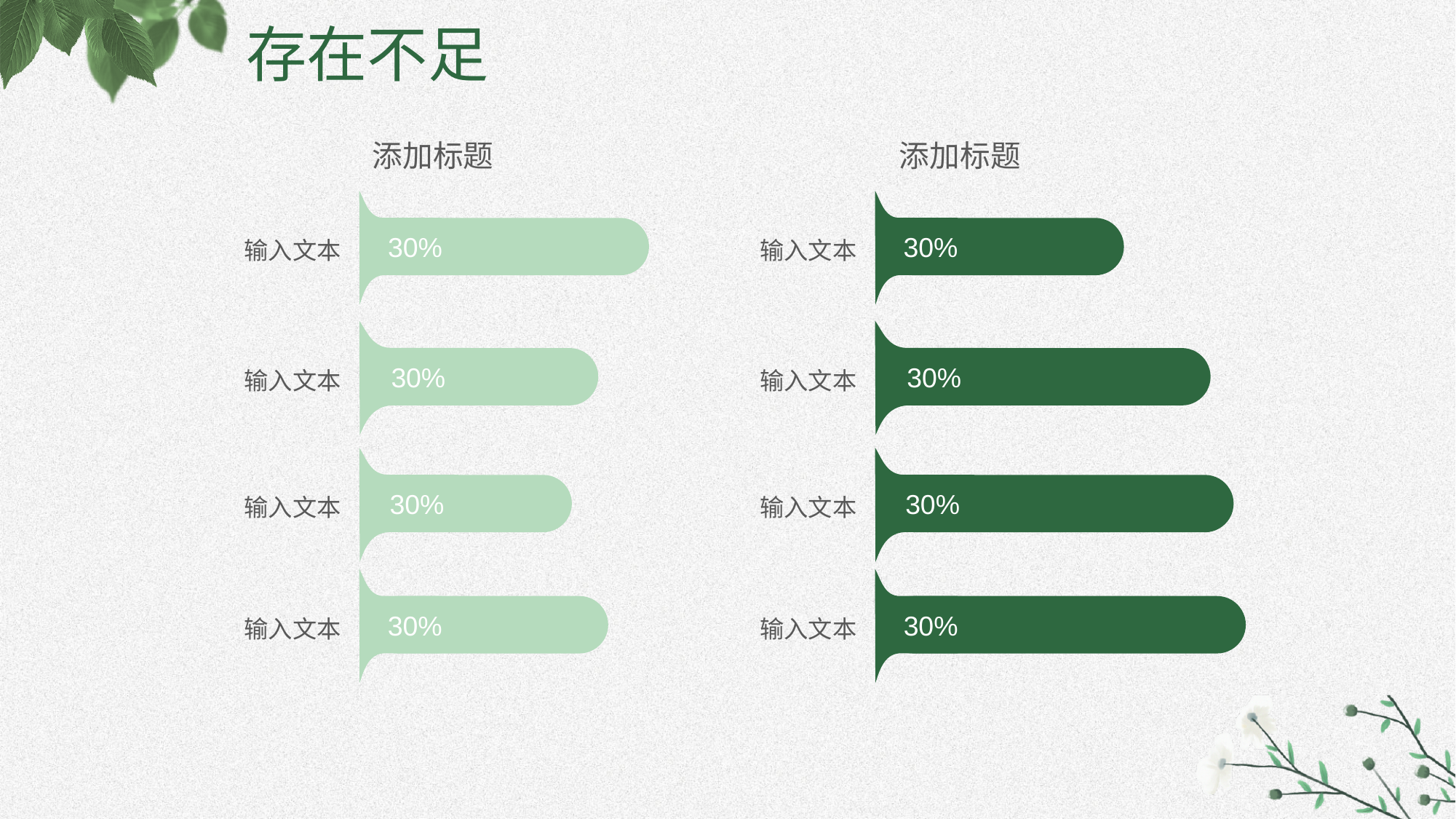

存在不足
添加标题
添加标题

30%

30%
输入文本
输入文本

30%

30%
输入文本
输入文本

30%

30%
输入文本
输入文本

30%

30%
输入文本
输入文本